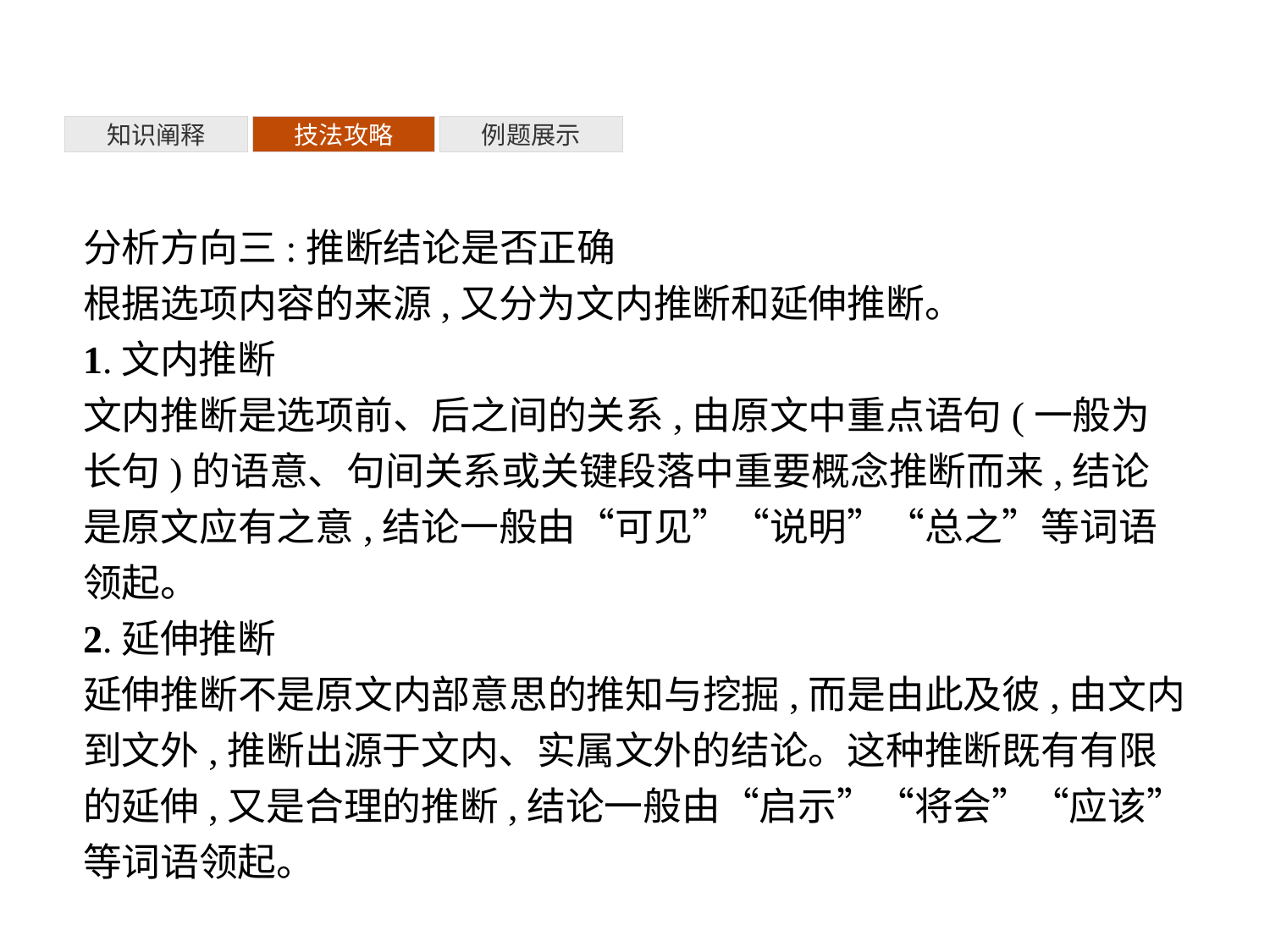

知识阐释
技法攻略
例题展示
分析方向三:推断结论是否正确
根据选项内容的来源,又分为文内推断和延伸推断。
1.文内推断
文内推断是选项前、后之间的关系,由原文中重点语句(一般为长句)的语意、句间关系或关键段落中重要概念推断而来,结论是原文应有之意,结论一般由“可见”“说明”“总之”等词语领起。
2.延伸推断
延伸推断不是原文内部意思的推知与挖掘,而是由此及彼,由文内到文外,推断出源于文内、实属文外的结论。这种推断既有有限的延伸,又是合理的推断,结论一般由“启示”“将会”“应该”等词语领起。